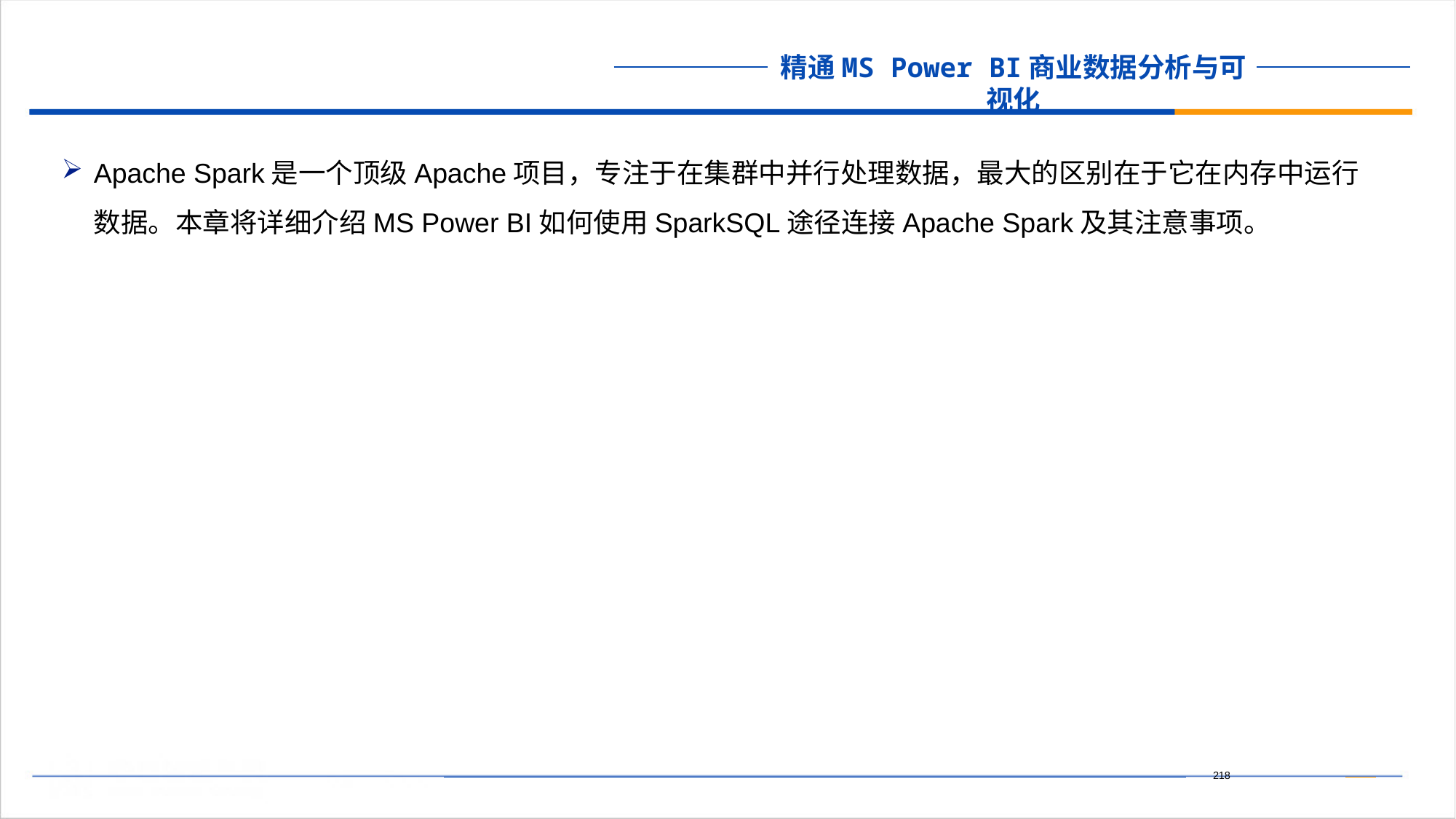

Apache Spark是一个顶级Apache项目，专注于在集群中并行处理数据，最大的区别在于它在内存中运行数据。本章将详细介绍MS Power BI如何使用SparkSQL途径连接Apache Spark及其注意事项。